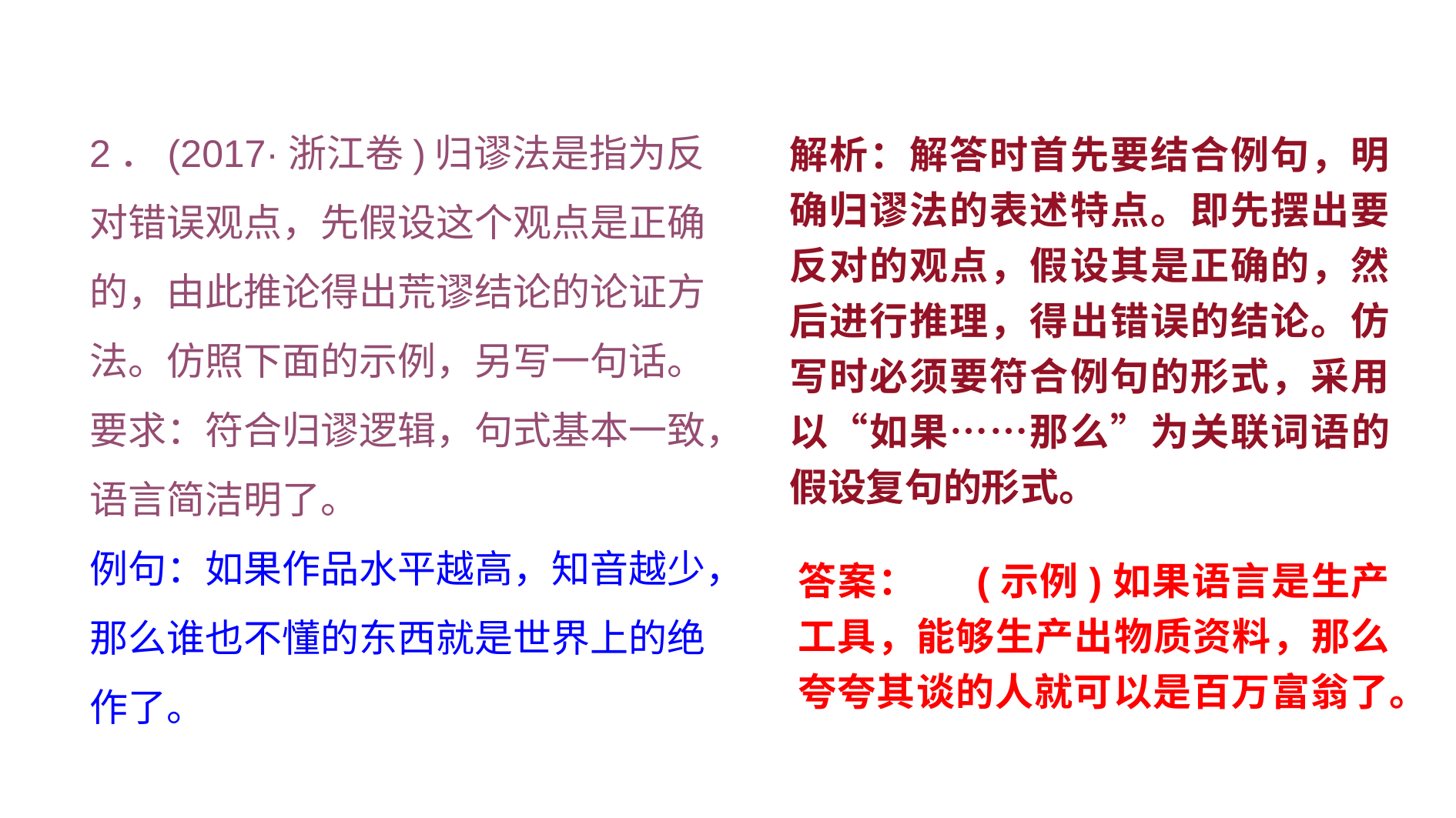

2．(2017·浙江卷)归谬法是指为反对错误观点，先假设这个观点是正确的，由此推论得出荒谬结论的论证方法。仿照下面的示例，另写一句话。要求：符合归谬逻辑，句式基本一致，语言简洁明了。
例句：如果作品水平越高，知音越少，那么谁也不懂的东西就是世界上的绝作了。

解析：解答时首先要结合例句，明确归谬法的表述特点。即先摆出要反对的观点，假设其是正确的，然后进行推理，得出错误的结论。仿写时必须要符合例句的形式，采用以“如果……那么”为关联词语的假设复句的形式。
答案：　 (示例)如果语言是生产工具，能够生产出物质资料，那么夸夸其谈的人就可以是百万富翁了。